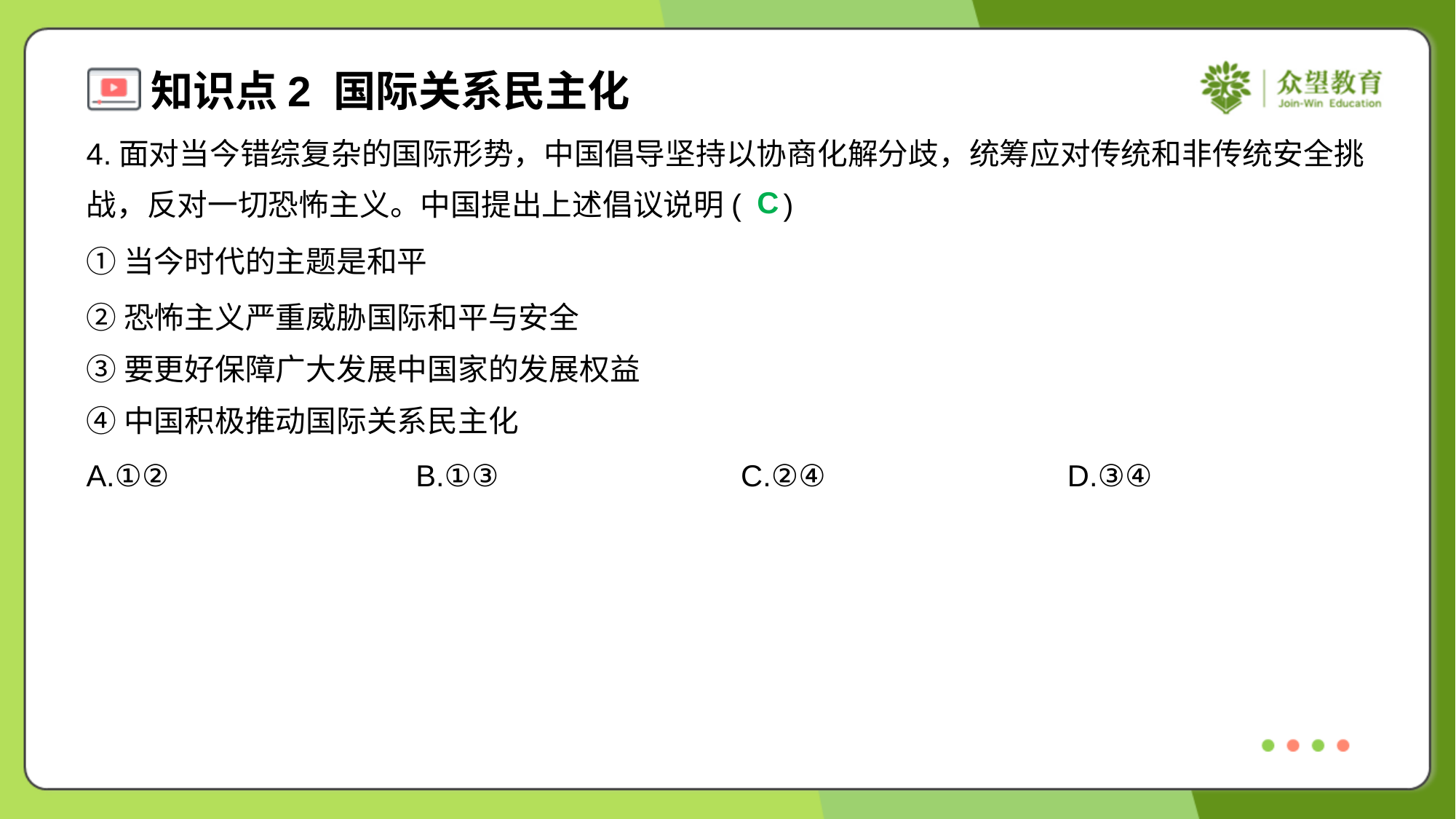

4.面对当今错综复杂的国际形势，中国倡导坚持以协商化解分歧，统筹应对传统和非传统安全挑
战，反对一切恐怖主义。中国提出上述倡议说明(     )
C
①当今时代的主题是和平
②恐怖主义严重威胁国际和平与安全
③要更好保障广大发展中国家的发展权益
④中国积极推动国际关系民主化
A.①②	B.①③	C.②④	D.③④